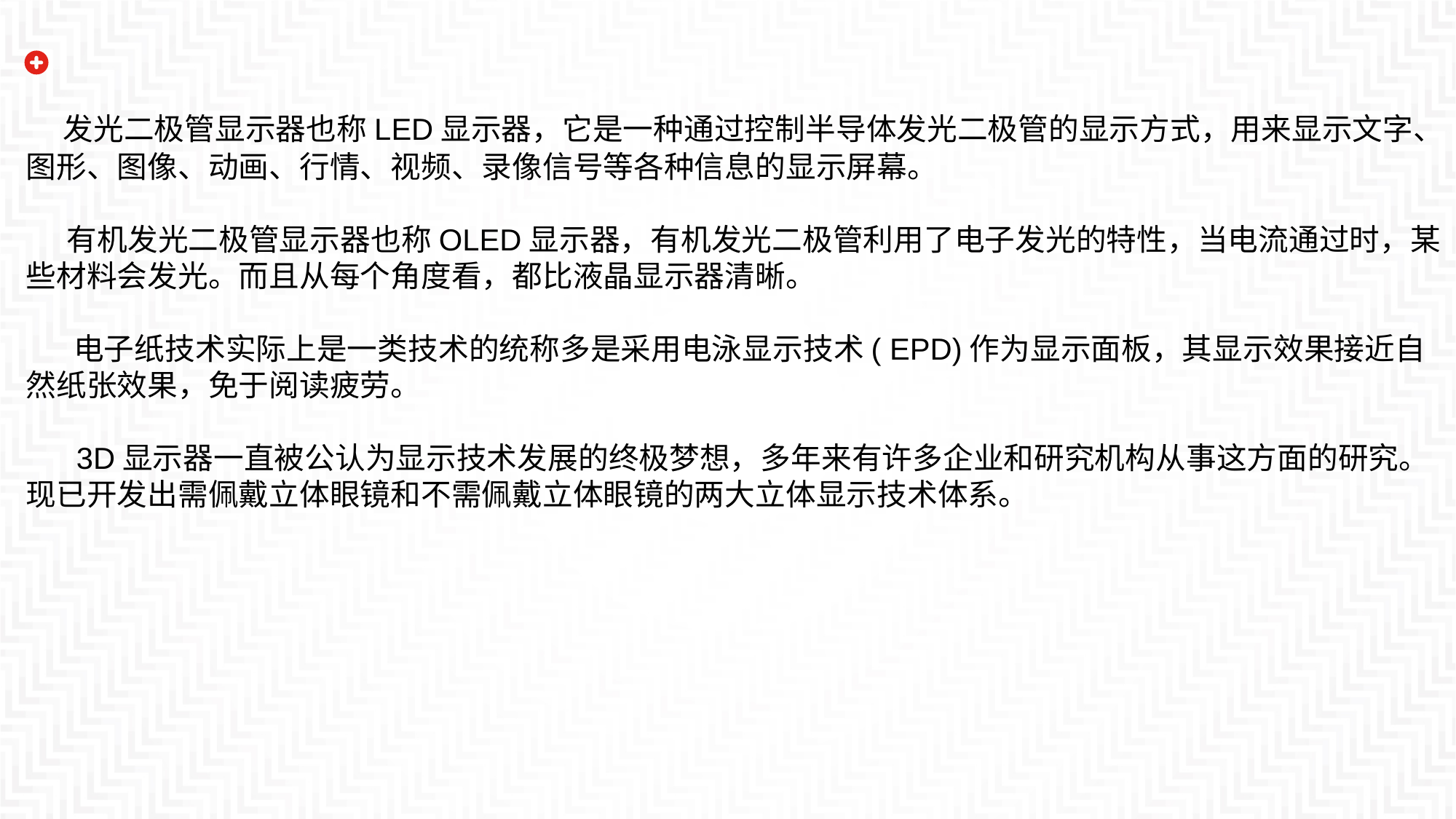

发光二极管显示器也称LED显示器，它是一种通过控制半导体发光二极管的显示方式，用来显示文字、图形、图像、动画、行情、视频、录像信号等各种信息的显示屏幕。

     有机发光二极管显示器也称OLED显示器，有机发光二极管利用了电子发光的特性，当电流通过时，某些材料会发光。而且从每个角度看，都比液晶显示器清晰。

      电子纸技术实际上是一类技术的统称多是采用电泳显示技术( EPD)作为显示面板，其显示效果接近自然纸张效果，免于阅读疲劳。

      3D显示器一直被公认为显示技术发展的终极梦想，多年来有许多企业和研究机构从事这方面的研究。现已开发出需佩戴立体眼镜和不需佩戴立体眼镜的两大立体显示技术体系。